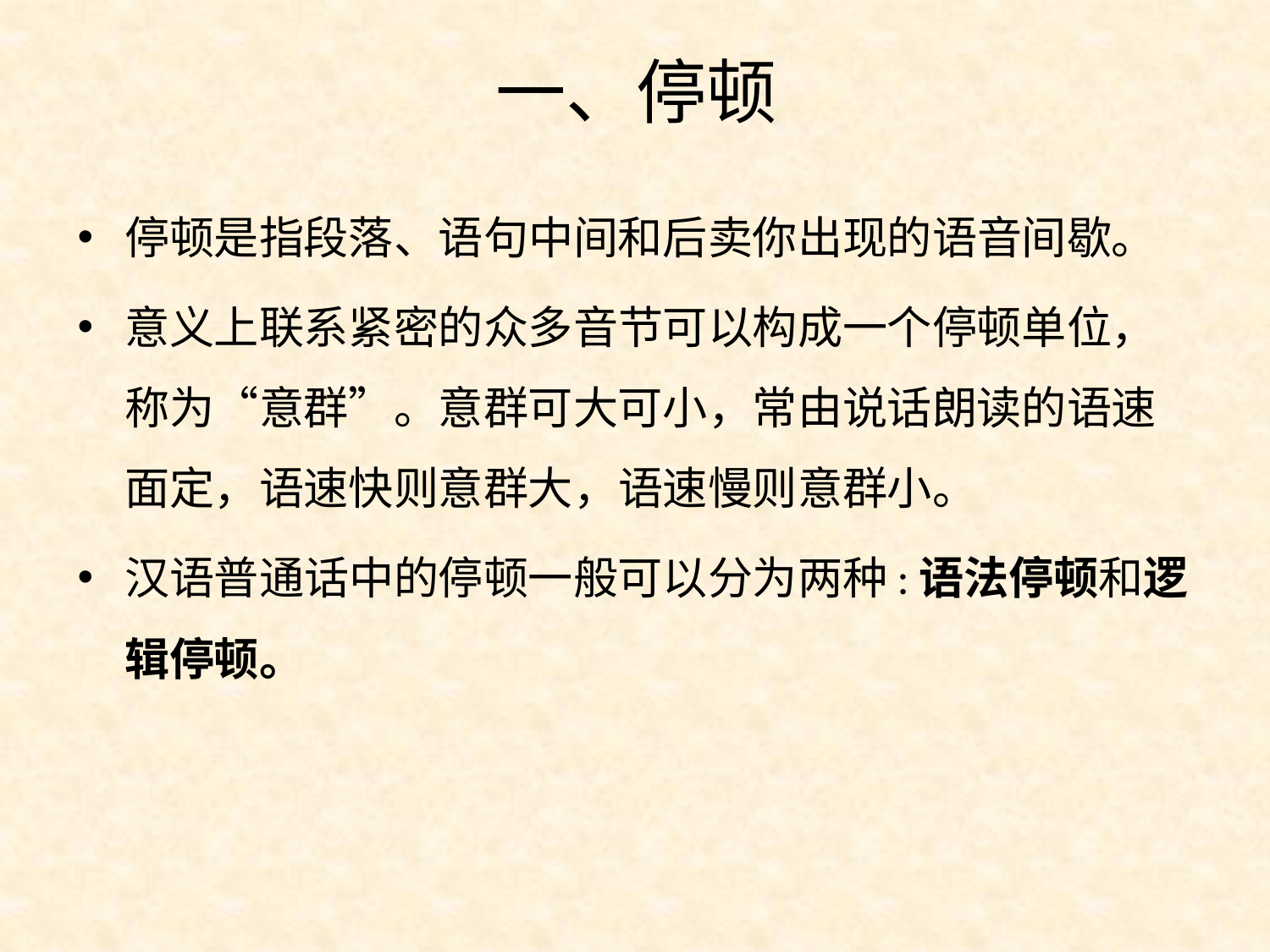

# 一、停顿
停顿是指段落、语句中间和后卖你出现的语音间歇。
意义上联系紧密的众多音节可以构成一个停顿单位，称为“意群”。意群可大可小，常由说话朗读的语速面定，语速快则意群大，语速慢则意群小。
汉语普通话中的停顿一般可以分为两种:语法停顿和逻辑停顿。